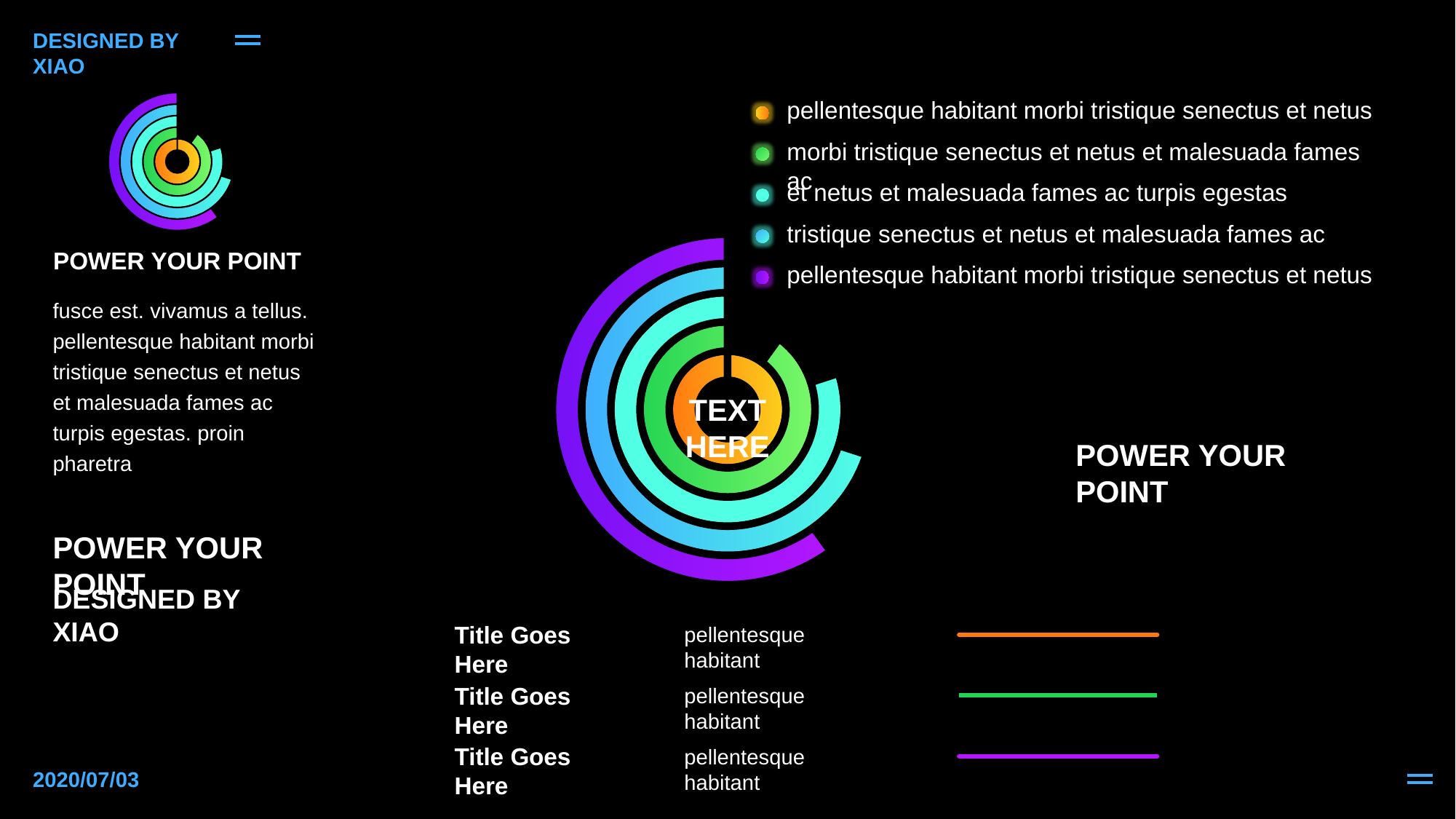

DESIGNED BY XIAO

### Chart

| Category | 销售额 | 列1 | 列2 | 列3 | 列4 |
|---|---|---|---|---|---|
| 第一季度 | 100.0 | 10.0 | 20.0 | 30.0 | 40.0 |
| 第二季度 | None | 90.0 | 80.0 | 70.0 | 60.0 |
pellentesque habitant morbi tristique senectus et netus

morbi tristique senectus et netus et malesuada fames ac

et netus et malesuada fames ac turpis egestas

tristique senectus et netus et malesuada fames ac

### Chart

| Category | 销售额 | 列1 | 列2 | 列3 | 列4 |
|---|---|---|---|---|---|
| 第一季度 | 100.0 | 10.0 | 20.0 | 30.0 | 40.0 |
| 第二季度 | None | 90.0 | 80.0 | 70.0 | 60.0 |
POWER YOUR POINT
pellentesque habitant morbi tristique senectus et netus

fusce est. vivamus a tellus. pellentesque habitant morbi tristique senectus et netus et malesuada fames ac turpis egestas. proin pharetra
TEXT HERE
POWER YOUR POINT
POWER YOUR POINT
DESIGNED BY XIAO
Title Goes Here
pellentesque      habitant
Title Goes Here
pellentesque      habitant
Title Goes Here
pellentesque      habitant
2020/07/03